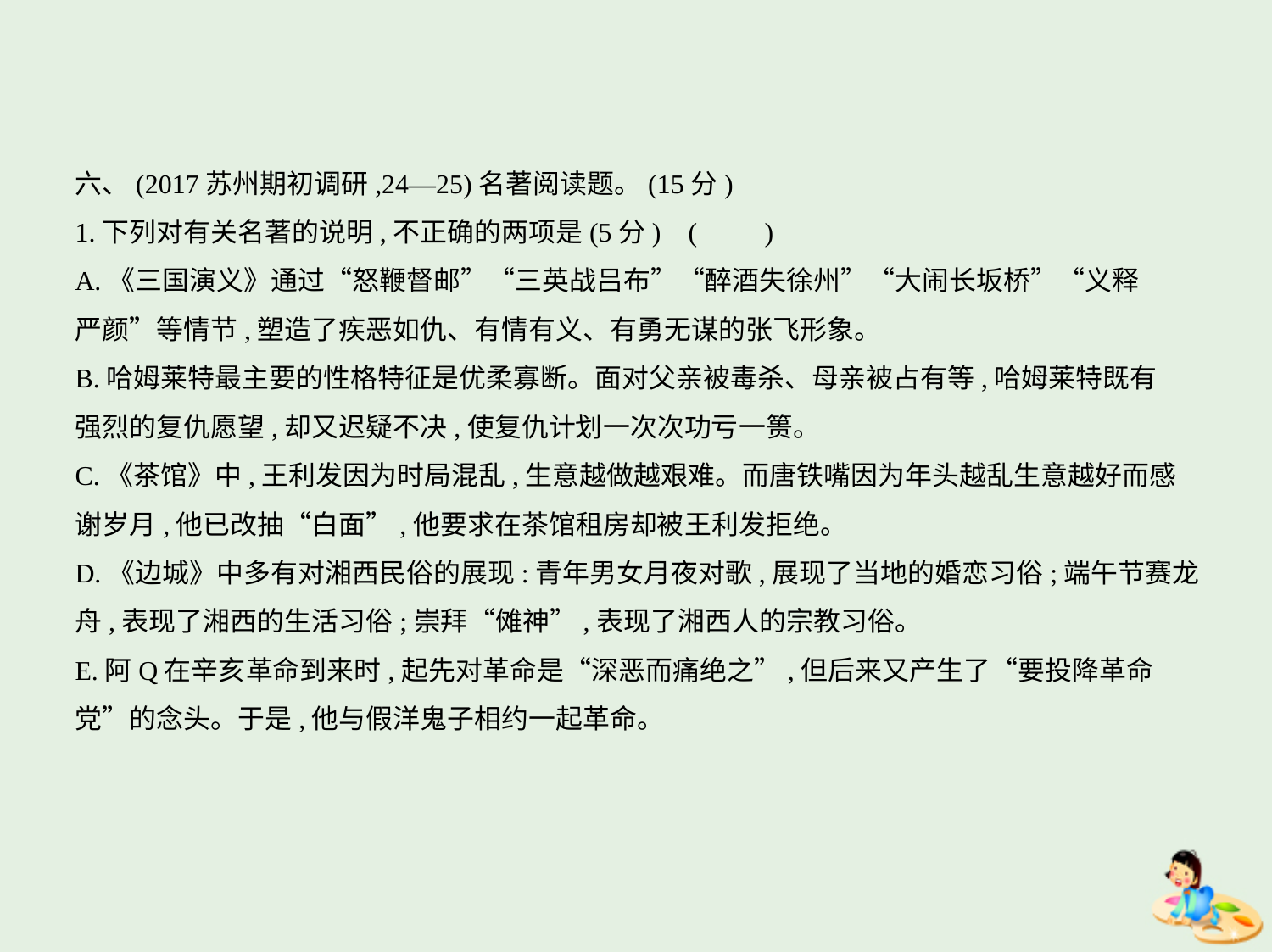

六、(2017苏州期初调研,24—25)名著阅读题。(15分)
1.下列对有关名著的说明,不正确的两项是(5分) (　　)
A.《三国演义》通过“怒鞭督邮”“三英战吕布”“醉酒失徐州”“大闹长坂桥”“义释
严颜”等情节,塑造了疾恶如仇、有情有义、有勇无谋的张飞形象。
B.哈姆莱特最主要的性格特征是优柔寡断。面对父亲被毒杀、母亲被占有等,哈姆莱特既有
强烈的复仇愿望,却又迟疑不决,使复仇计划一次次功亏一篑。
C.《茶馆》中,王利发因为时局混乱,生意越做越艰难。而唐铁嘴因为年头越乱生意越好而感
谢岁月,他已改抽“白面”,他要求在茶馆租房却被王利发拒绝。
D.《边城》中多有对湘西民俗的展现:青年男女月夜对歌,展现了当地的婚恋习俗;端午节赛龙
舟,表现了湘西的生活习俗;崇拜“傩神”,表现了湘西人的宗教习俗。
E.阿Q在辛亥革命到来时,起先对革命是“深恶而痛绝之”,但后来又产生了“要投降革命
党”的念头。于是,他与假洋鬼子相约一起革命。